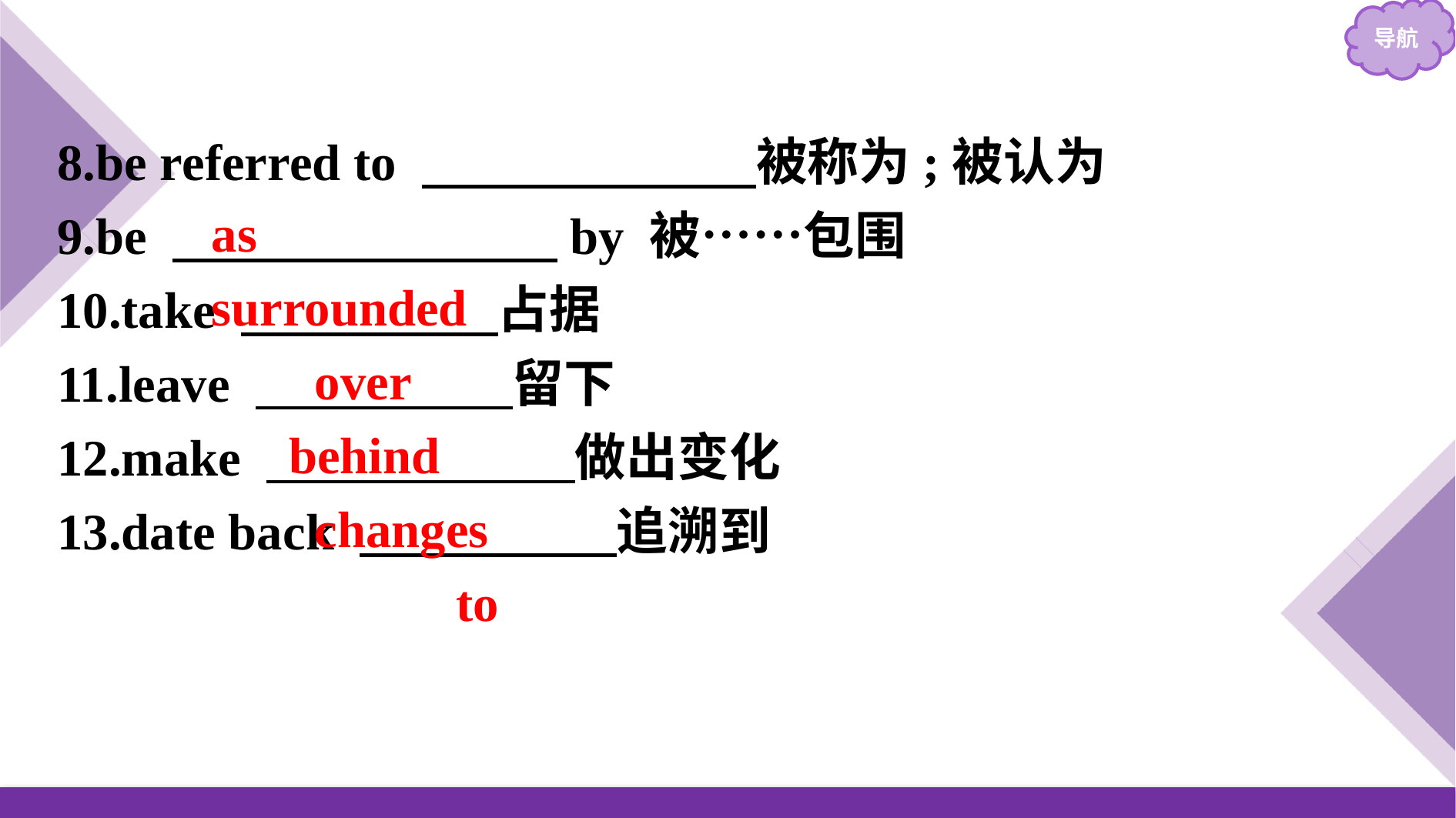

as
surrounded
        over
      behind
        changes
                   to
8.be referred to 　　　　　　 被称为;被认为
9.be 　　　　　　　 by 被……包围
10.take 　　　　　占据
11.leave 　　　　　留下
12.make 　　　　　　做出变化
13.date back 　　　　　追溯到